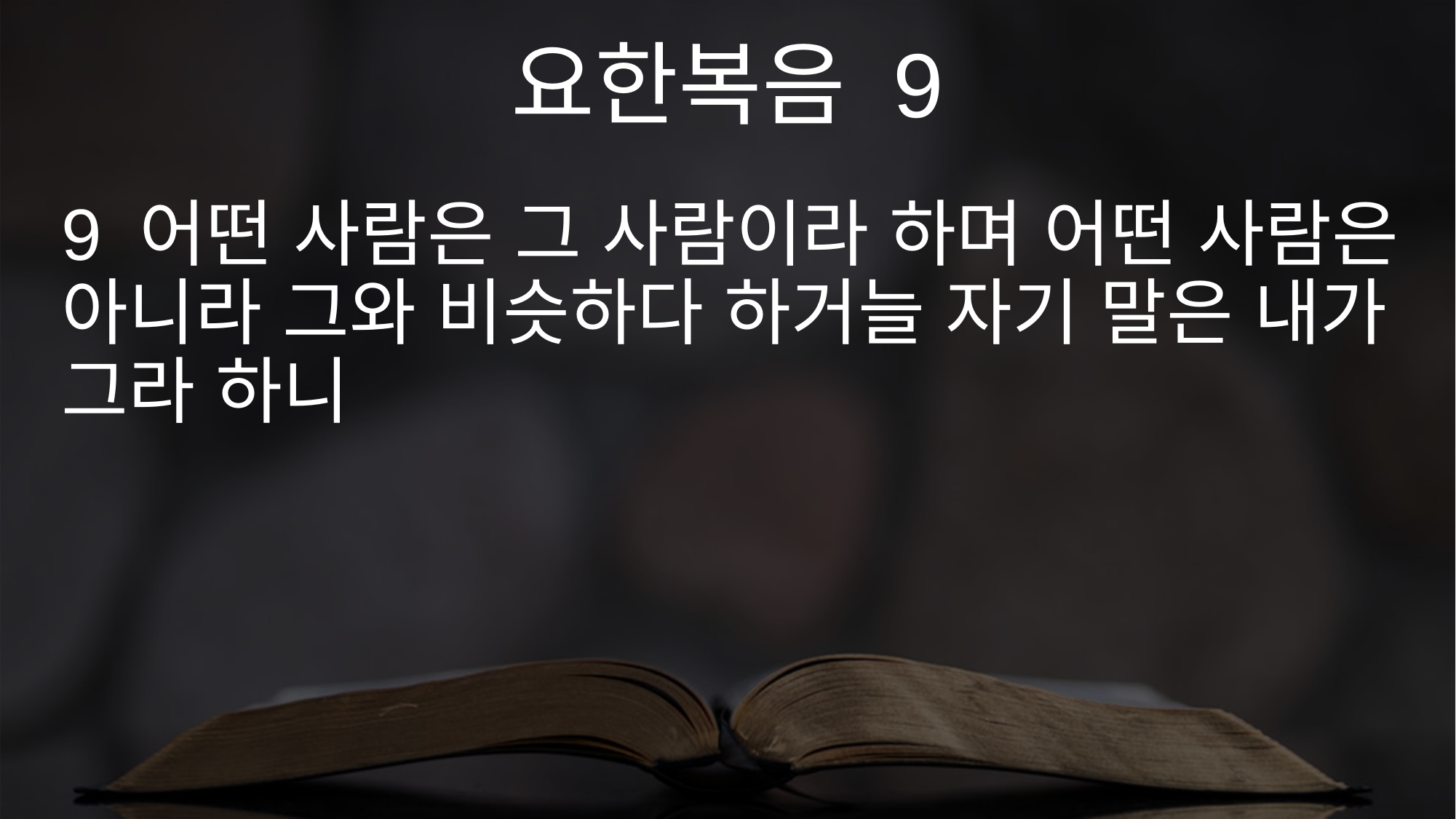

요한복음 9
9 어떤 사람은 그 사람이라 하며 어떤 사람은 아니라 그와 비슷하다 하거늘 자기 말은 내가 그라 하니